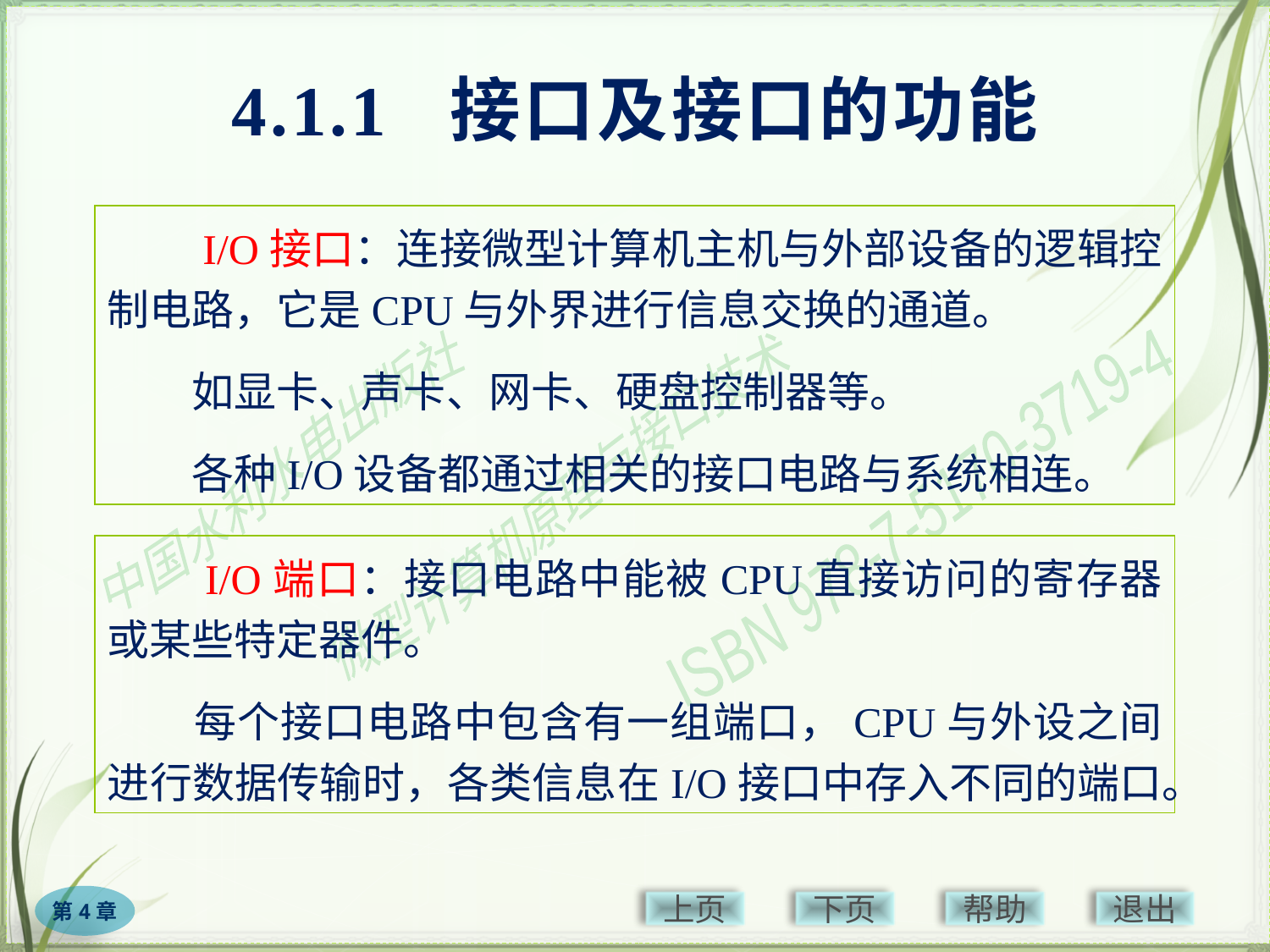

# 4.1.1  接口及接口的功能
　　I/O接口：连接微型计算机主机与外部设备的逻辑控制电路，它是CPU与外界进行信息交换的通道。
　　如显卡、声卡、网卡、硬盘控制器等。
　　各种I/O设备都通过相关的接口电路与系统相连。
　　I/O端口：接口电路中能被CPU直接访问的寄存器或某些特定器件。
　　每个接口电路中包含有一组端口，CPU与外设之间进行数据传输时，各类信息在I/O接口中存入不同的端口。